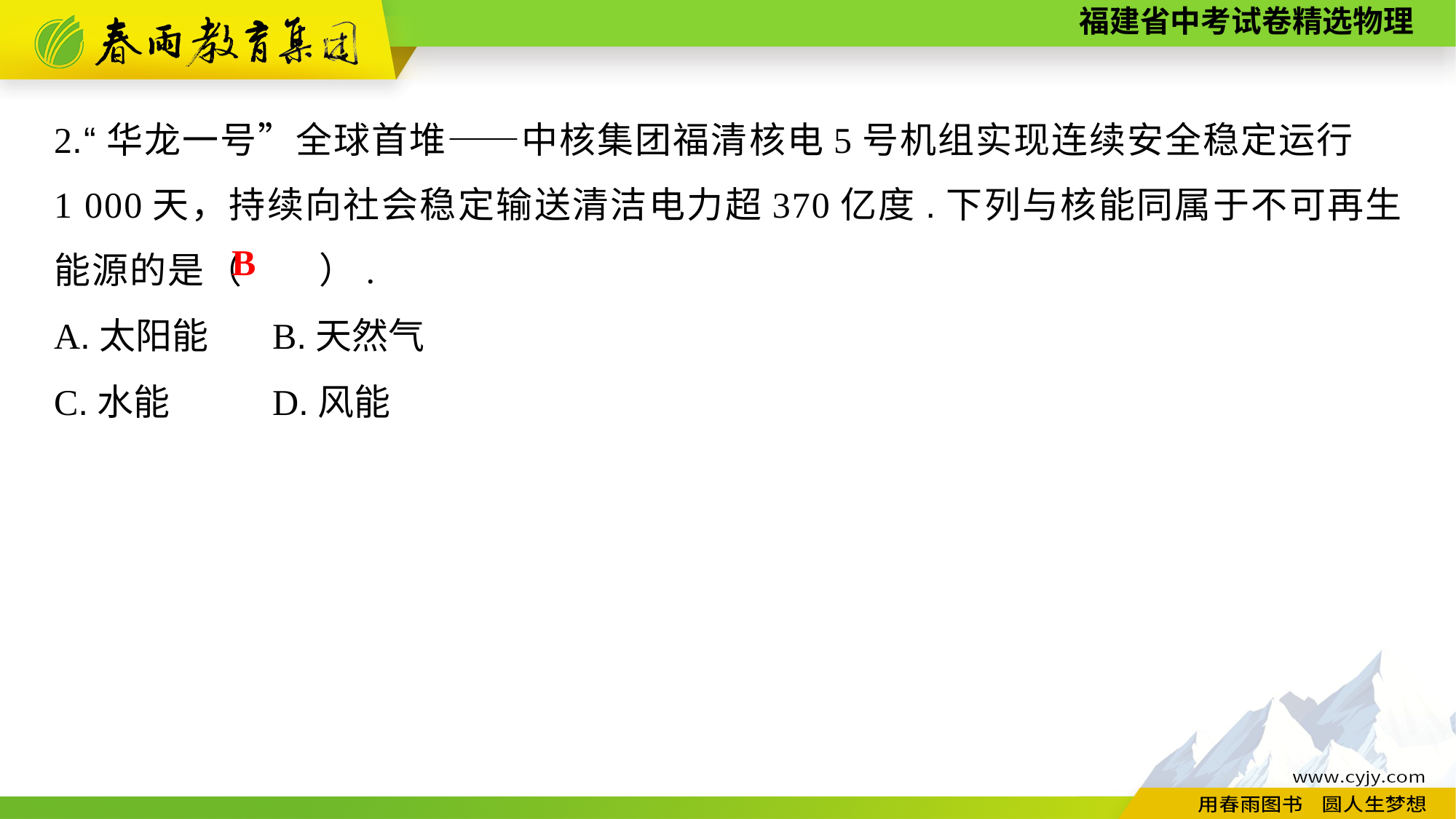

2.“华龙一号”全球首堆——中核集团福清核电5号机组实现连续安全稳定运行
1 000天，持续向社会稳定输送清洁电力超370亿度.下列与核能同属于不可再生能源的是（　　）.
A.太阳能	B.天然气
C.水能　　	D.风能
B